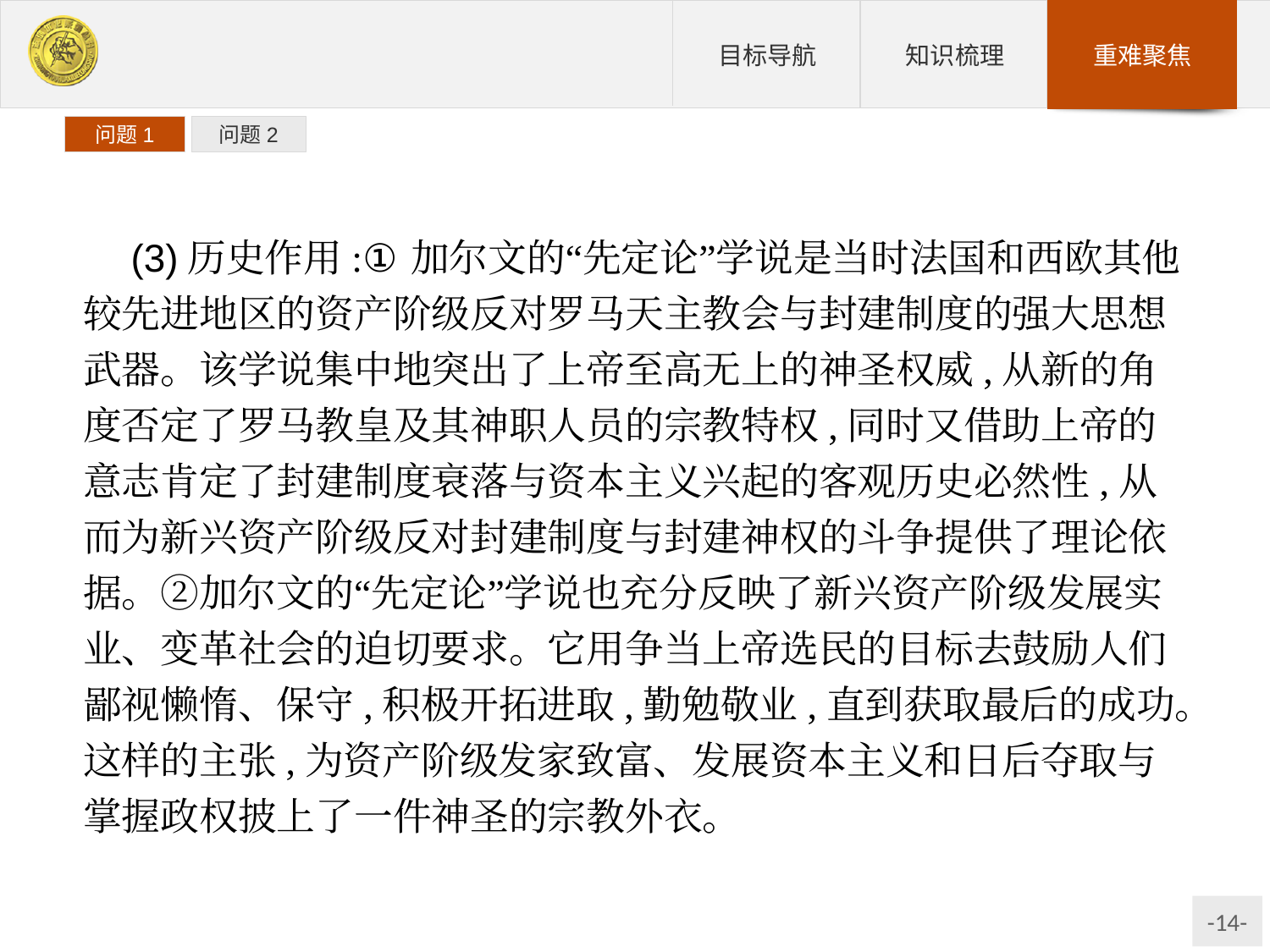

问题1
问题2
 (3)历史作用:①加尔文的“先定论”学说是当时法国和西欧其他较先进地区的资产阶级反对罗马天主教会与封建制度的强大思想武器。该学说集中地突出了上帝至高无上的神圣权威,从新的角度否定了罗马教皇及其神职人员的宗教特权,同时又借助上帝的意志肯定了封建制度衰落与资本主义兴起的客观历史必然性,从而为新兴资产阶级反对封建制度与封建神权的斗争提供了理论依据。②加尔文的“先定论”学说也充分反映了新兴资产阶级发展实业、变革社会的迫切要求。它用争当上帝选民的目标去鼓励人们鄙视懒惰、保守,积极开拓进取,勤勉敬业,直到获取最后的成功。这样的主张,为资产阶级发家致富、发展资本主义和日后夺取与掌握政权披上了一件神圣的宗教外衣。